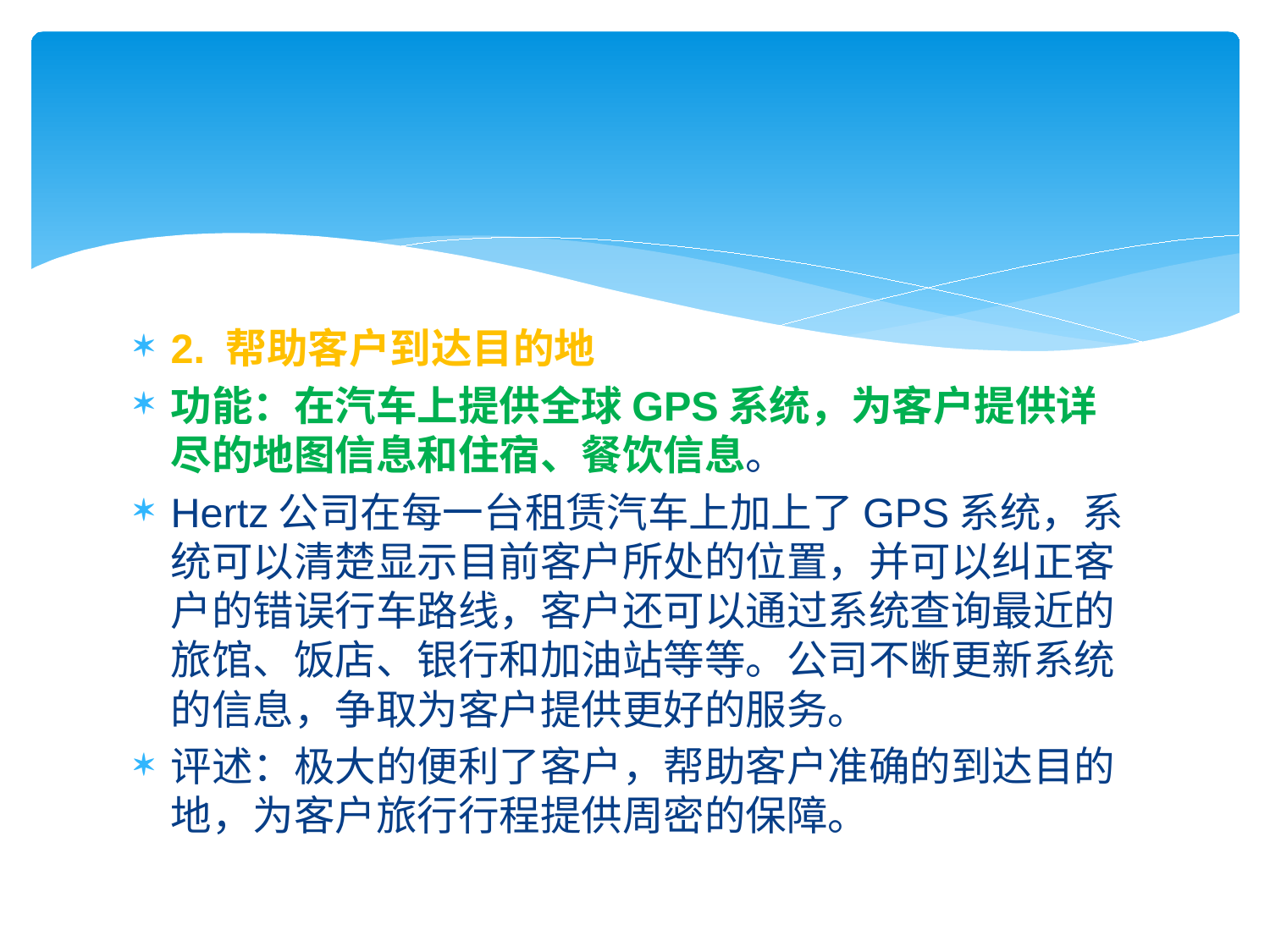

2. 帮助客户到达目的地
功能：在汽车上提供全球GPS系统，为客户提供详尽的地图信息和住宿、餐饮信息。
Hertz公司在每一台租赁汽车上加上了GPS系统，系统可以清楚显示目前客户所处的位置，并可以纠正客户的错误行车路线，客户还可以通过系统查询最近的旅馆、饭店、银行和加油站等等。公司不断更新系统的信息，争取为客户提供更好的服务。
评述：极大的便利了客户，帮助客户准确的到达目的地，为客户旅行行程提供周密的保障。